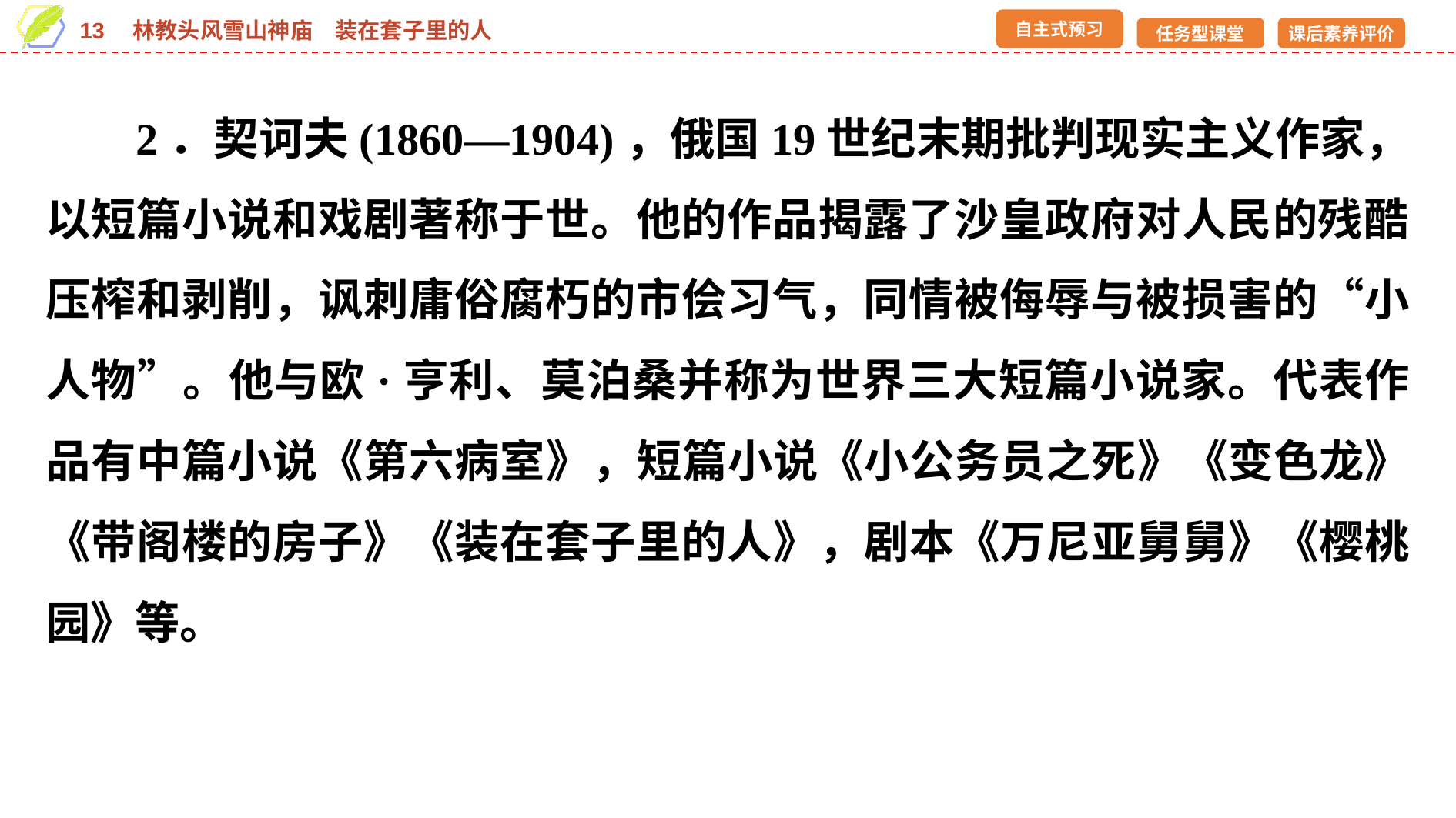

2．契诃夫(1860—1904)，俄国19世纪末期批判现实主义作家，以短篇小说和戏剧著称于世。他的作品揭露了沙皇政府对人民的残酷压榨和剥削，讽刺庸俗腐朽的市侩习气，同情被侮辱与被损害的“小人物”。他与欧·亨利、莫泊桑并称为世界三大短篇小说家。代表作品有中篇小说《第六病室》，短篇小说《小公务员之死》《变色龙》《带阁楼的房子》《装在套子里的人》，剧本《万尼亚舅舅》《樱桃园》等。